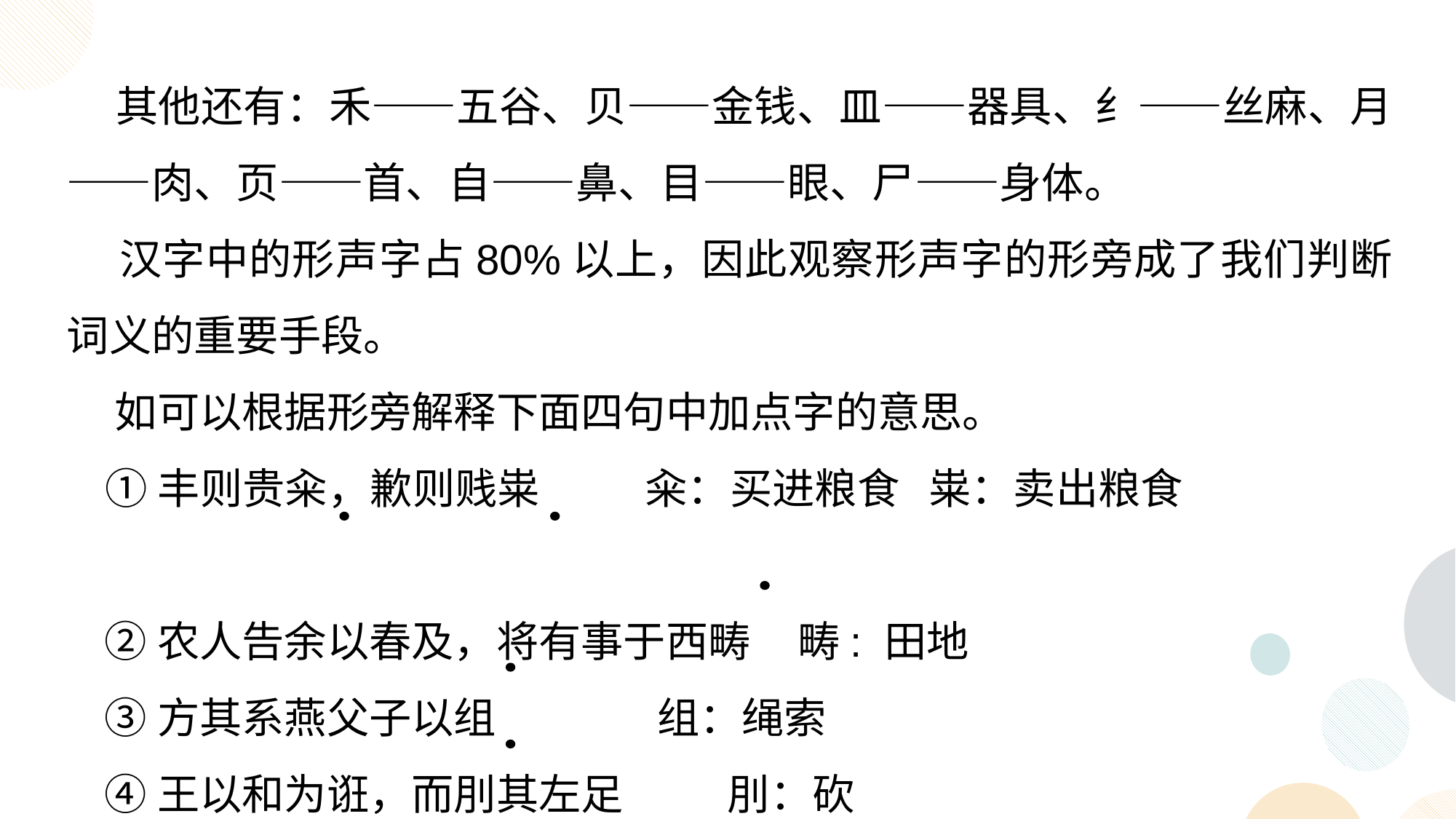

其他还有：禾——五谷、贝——金钱、皿——器具、纟——丝麻、月——肉、页——首、自——鼻、目——眼、尸——身体。
    汉字中的形声字占80%以上，因此观察形声字的形旁成了我们判断词义的重要手段。
    如可以根据形旁解释下面四句中加点字的意思。
    ①丰则贵籴，歉则贱粜           籴：买进粮食   粜：卖出粮食
    ②农人告余以春及，将有事于西畴     畴: 田地
    ③方其系燕父子以组                 组：绳索
    ④王以和为诳，而刖其左足           刖：砍